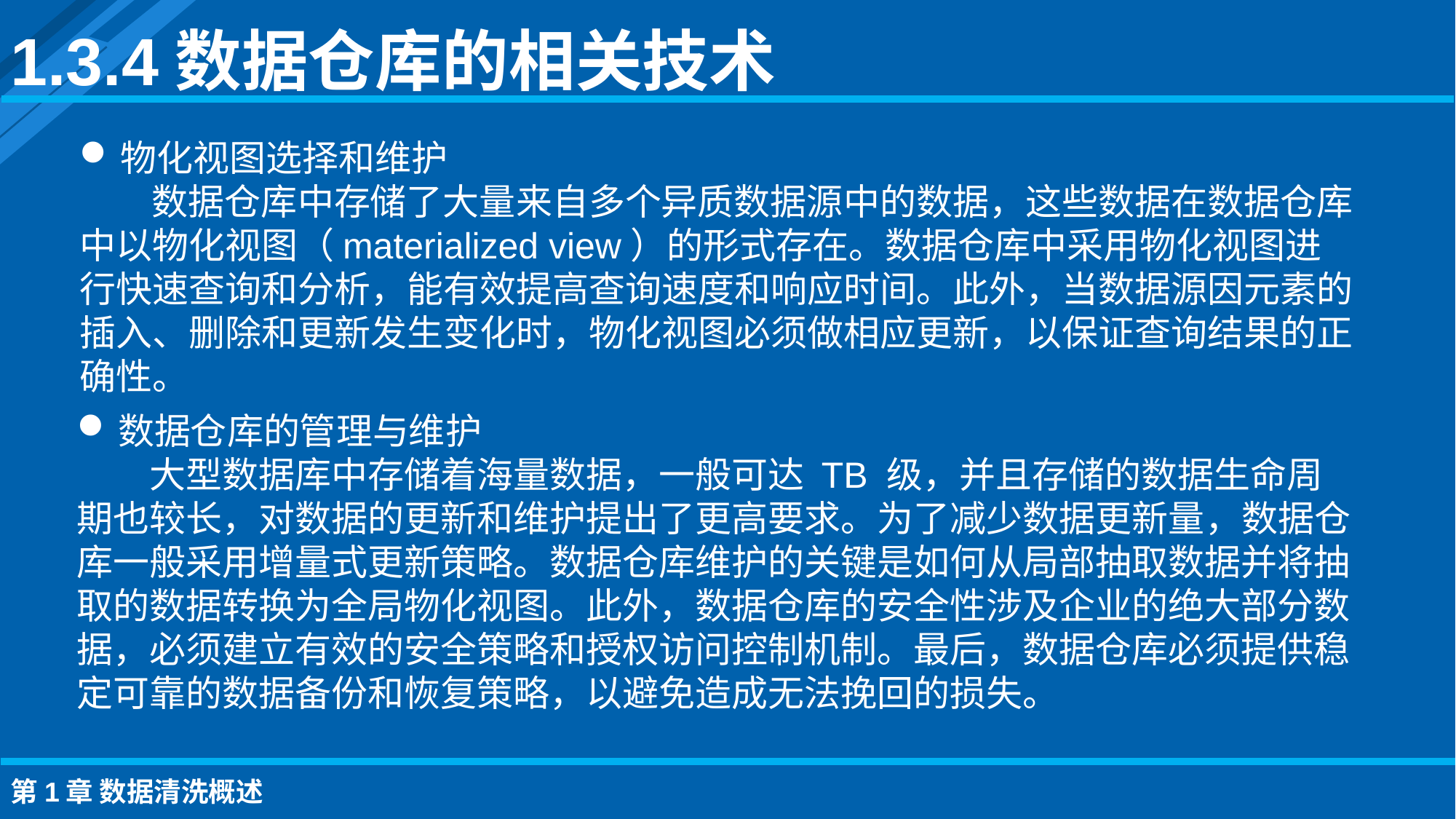

1.3.4数据仓库的相关技术

物化视图选择和维护
数据仓库中存储了大量来自多个异质数据源中的数据，这些数据在数据仓库中以物化视图（materialized view）的形式存在。数据仓库中采用物化视图进行快速查询和分析，能有效提高查询速度和响应时间。此外，当数据源因元素的插入、删除和更新发生变化时，物化视图必须做相应更新，以保证查询结果的正确性。
数据仓库的管理与维护
大型数据库中存储着海量数据，一般可达 TB 级，并且存储的数据生命周期也较长，对数据的更新和维护提出了更高要求。为了减少数据更新量，数据仓库一般采用增量式更新策略。数据仓库维护的关键是如何从局部抽取数据并将抽取的数据转换为全局物化视图。此外，数据仓库的安全性涉及企业的绝大部分数据，必须建立有效的安全策略和授权访问控制机制。最后，数据仓库必须提供稳定可靠的数据备份和恢复策略，以避免造成无法挽回的损失。
第1章 数据清洗概述